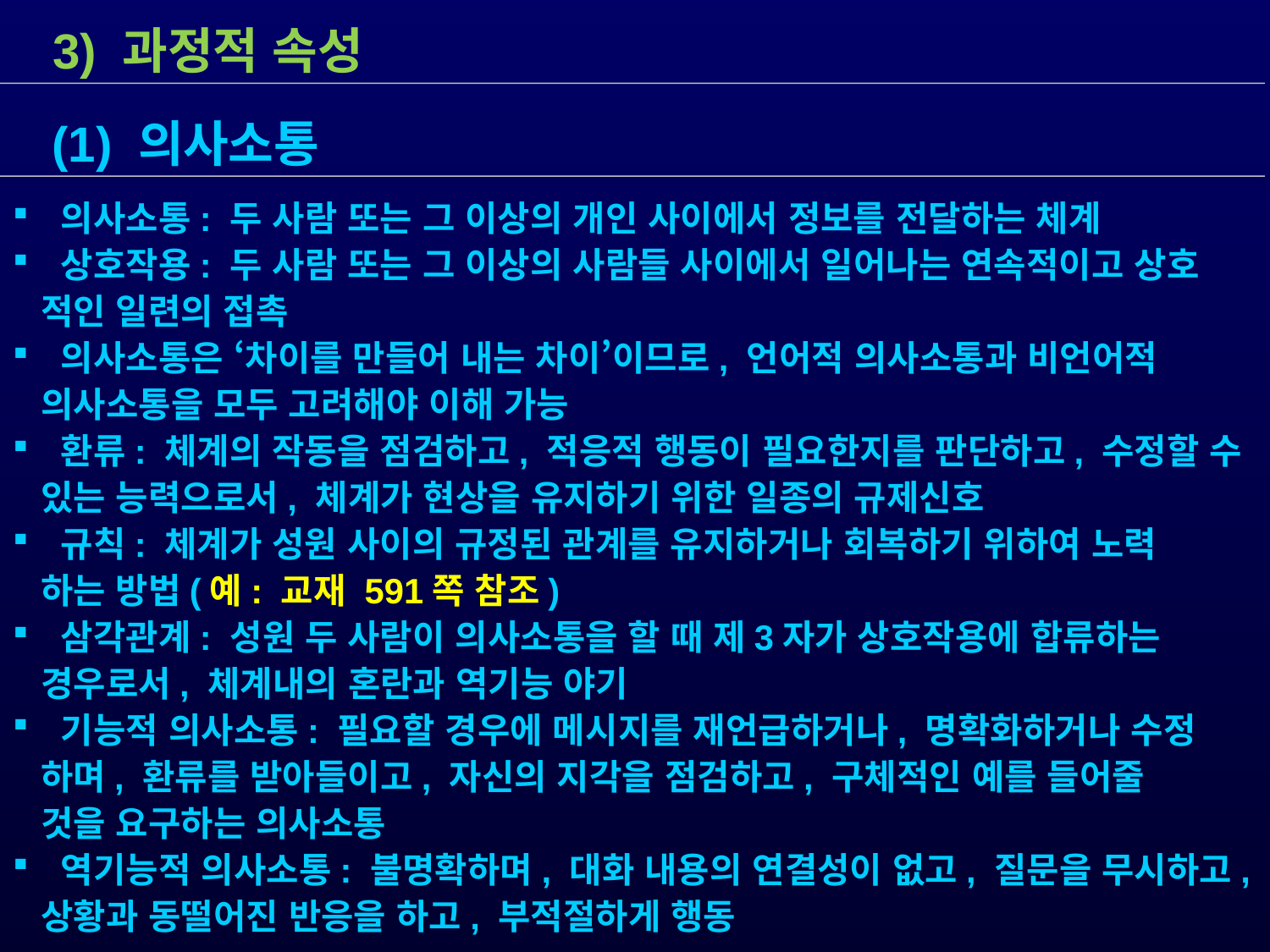

3) 과정적 속성

 의사소통: 두 사람 또는 그 이상의 개인 사이에서 정보를 전달하는 체계
 상호작용: 두 사람 또는 그 이상의 사람들 사이에서 일어나는 연속적이고 상호
  적인 일련의 접촉
 의사소통은 ‘차이를 만들어 내는 차이’이므로, 언어적 의사소통과 비언어적
  의사소통을 모두 고려해야 이해 가능
 환류: 체계의 작동을 점검하고, 적응적 행동이 필요한지를 판단하고, 수정할 수
  있는 능력으로서, 체계가 현상을 유지하기 위한 일종의 규제신호
 규칙: 체계가 성원 사이의 규정된 관계를 유지하거나 회복하기 위하여 노력
  하는 방법(예: 교재 591쪽 참조)
 삼각관계: 성원 두 사람이 의사소통을 할 때 제3자가 상호작용에 합류하는
  경우로서, 체계내의 혼란과 역기능 야기
 기능적 의사소통: 필요할 경우에 메시지를 재언급하거나, 명확화하거나 수정
  하며, 환류를 받아들이고, 자신의 지각을 점검하고, 구체적인 예를 들어줄
  것을 요구하는 의사소통
 역기능적 의사소통: 불명확하며, 대화 내용의 연결성이 없고, 질문을 무시하고,
  상황과 동떨어진 반응을 하고, 부적절하게 행동
  (1) 의사소통